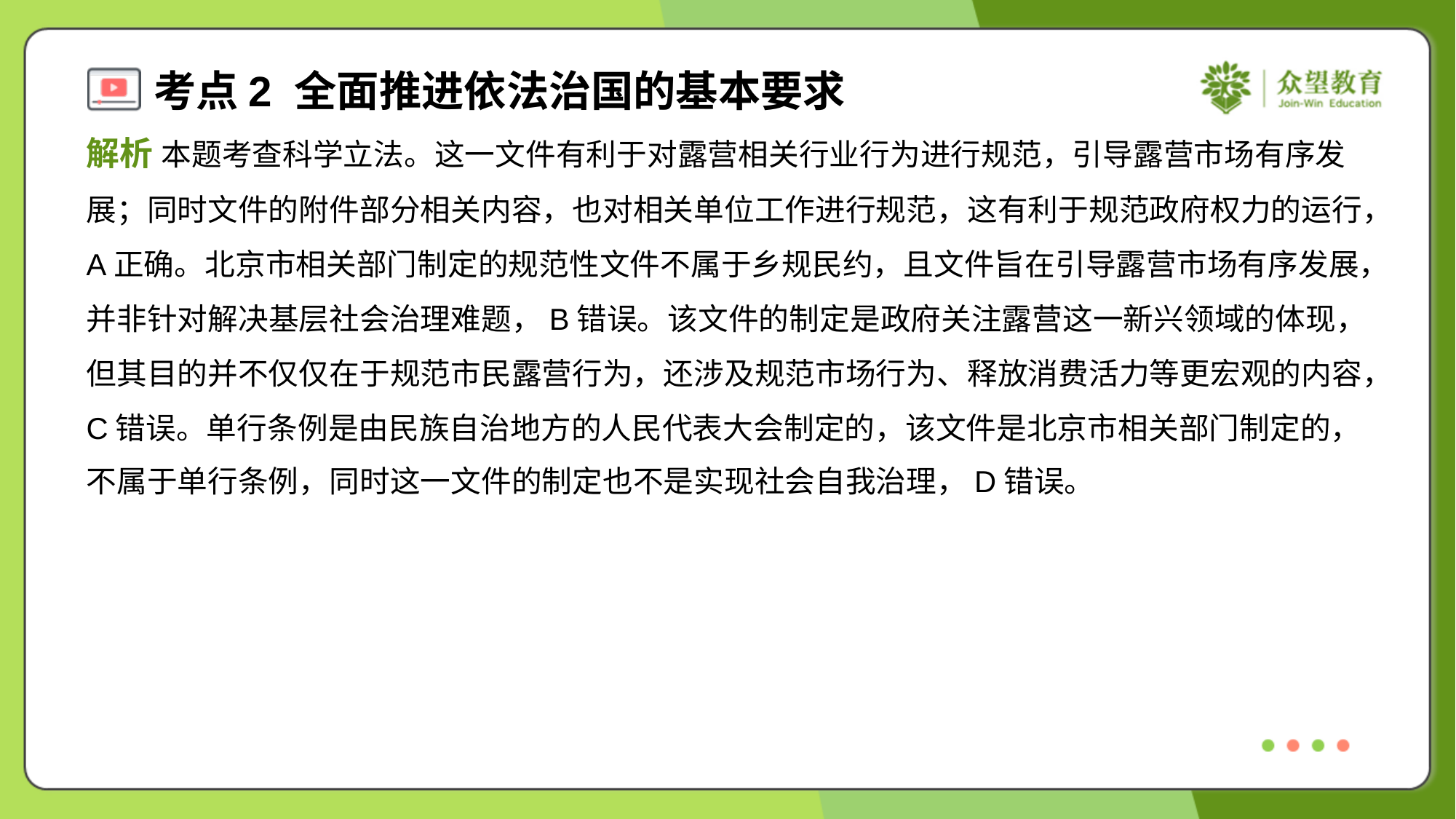

解析 本题考查科学立法。这一文件有利于对露营相关行业行为进行规范，引导露营市场有序发
展；同时文件的附件部分相关内容，也对相关单位工作进行规范，这有利于规范政府权力的运行，
A正确。北京市相关部门制定的规范性文件不属于乡规民约，且文件旨在引导露营市场有序发展，
并非针对解决基层社会治理难题，B错误。该文件的制定是政府关注露营这一新兴领域的体现，
但其目的并不仅仅在于规范市民露营行为，还涉及规范市场行为、释放消费活力等更宏观的内容，
C错误。单行条例是由民族自治地方的人民代表大会制定的，该文件是北京市相关部门制定的，
不属于单行条例，同时这一文件的制定也不是实现社会自我治理，D错误。